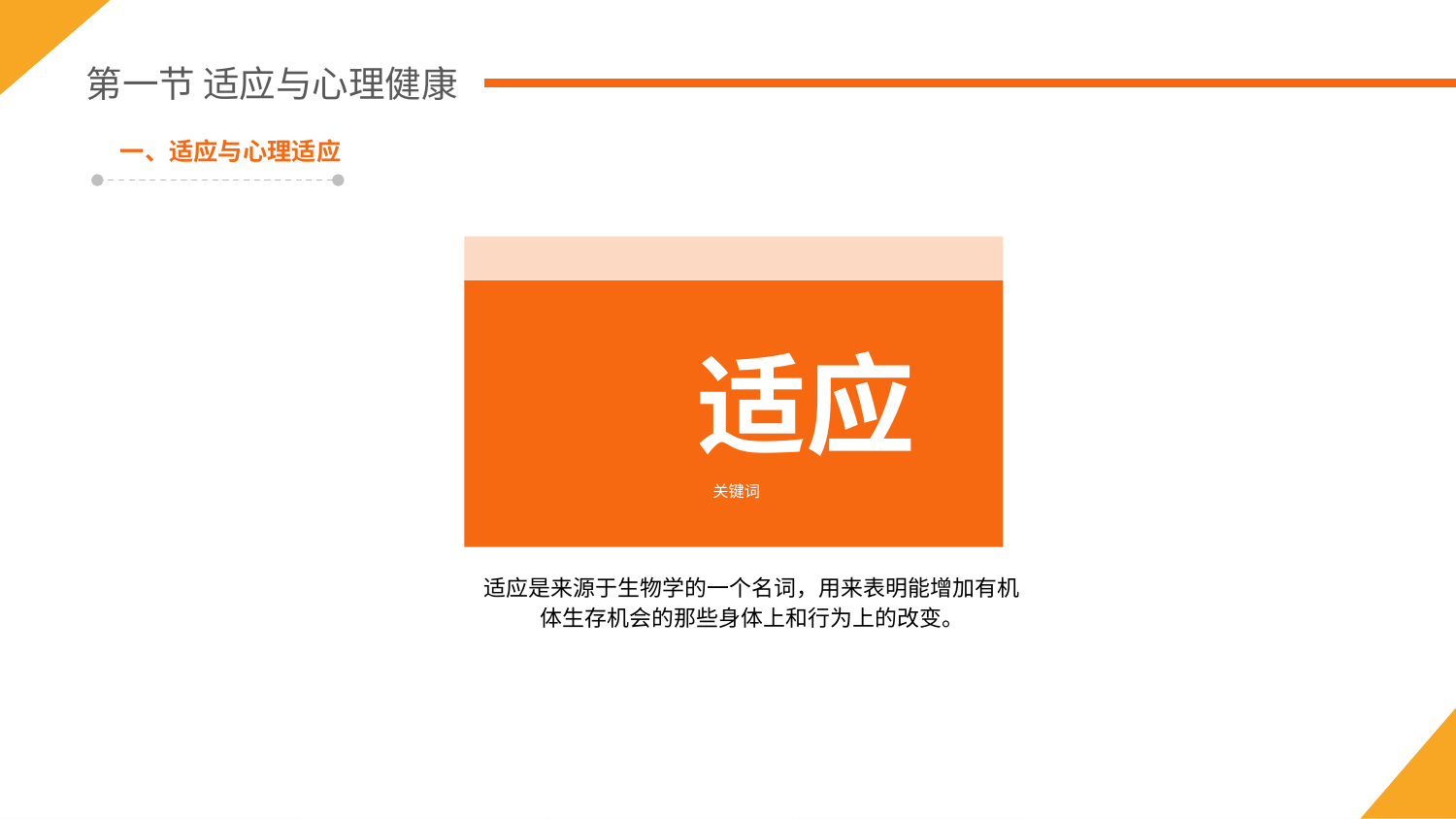

第一节 适应与心理健康
一、适应与心理适应

适应
关键词
适应是来源于生物学的一个名词，用来表明能增加有机
体生存机会的那些身体上和行为上的改变。